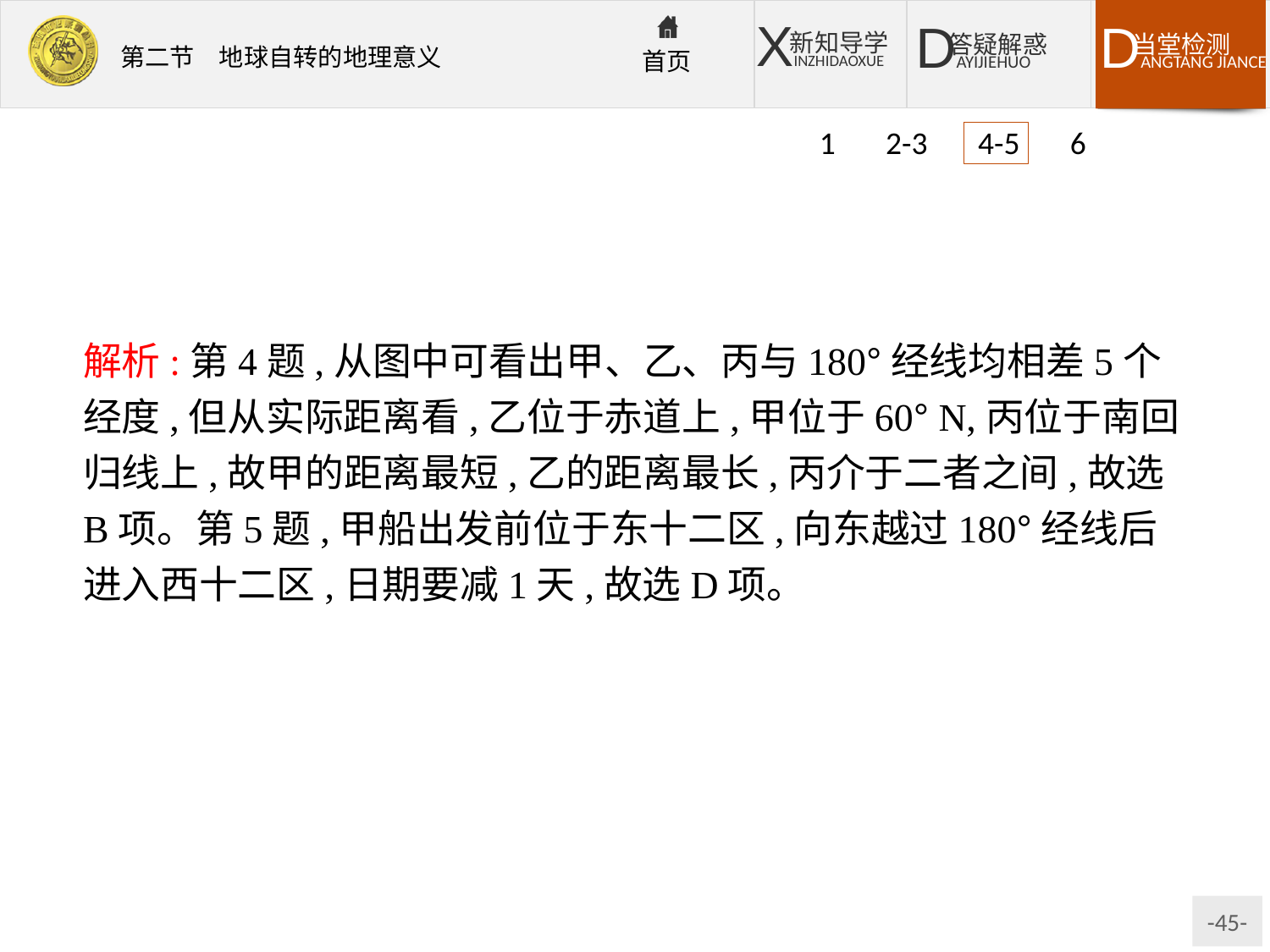

1       2-3       4-5       6

解析:第4题,从图中可看出甲、乙、丙与180°经线均相差5个经度,但从实际距离看,乙位于赤道上,甲位于60° N,丙位于南回归线上,故甲的距离最短,乙的距离最长,丙介于二者之间,故选B项。第5题,甲船出发前位于东十二区,向东越过180°经线后进入西十二区,日期要减1天,故选D项。
答案:4.B　5.D